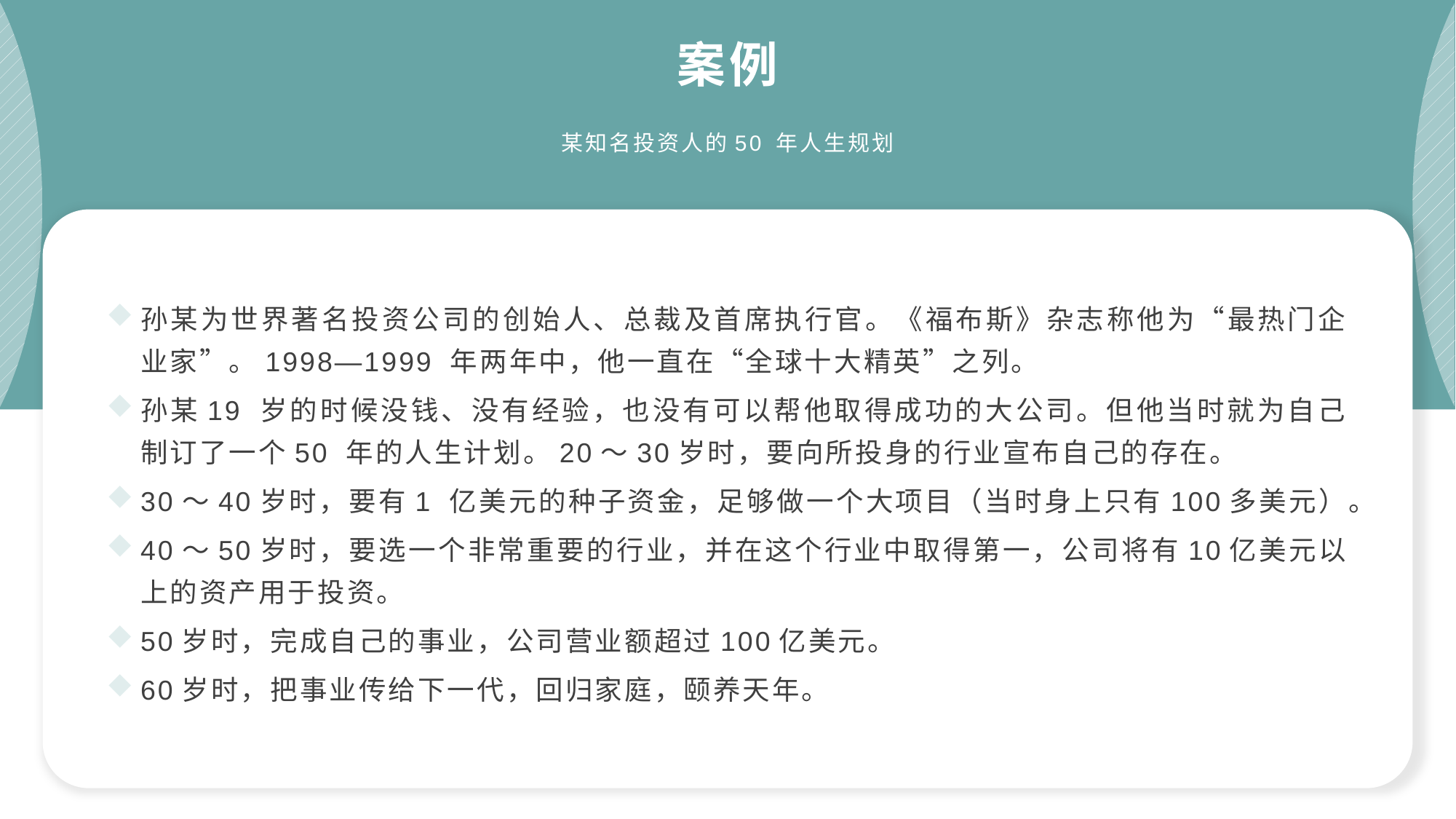

案例
某知名投资人的50 年人生规划

孙某为世界著名投资公司的创始人、总裁及首席执行官。《福布斯》杂志称他为“最热门企业家”。1998—1999 年两年中，他一直在“全球十大精英”之列。
孙某19 岁的时候没钱、没有经验，也没有可以帮他取得成功的大公司。但他当时就为自己制订了一个50 年的人生计划。20～30岁时，要向所投身的行业宣布自己的存在。
30～40岁时，要有1 亿美元的种子资金，足够做一个大项目（当时身上只有100多美元）。
40～50岁时，要选一个非常重要的行业，并在这个行业中取得第一，公司将有10亿美元以上的资产用于投资。
50岁时，完成自己的事业，公司营业额超过100亿美元。
60岁时，把事业传给下一代，回归家庭，颐养天年。